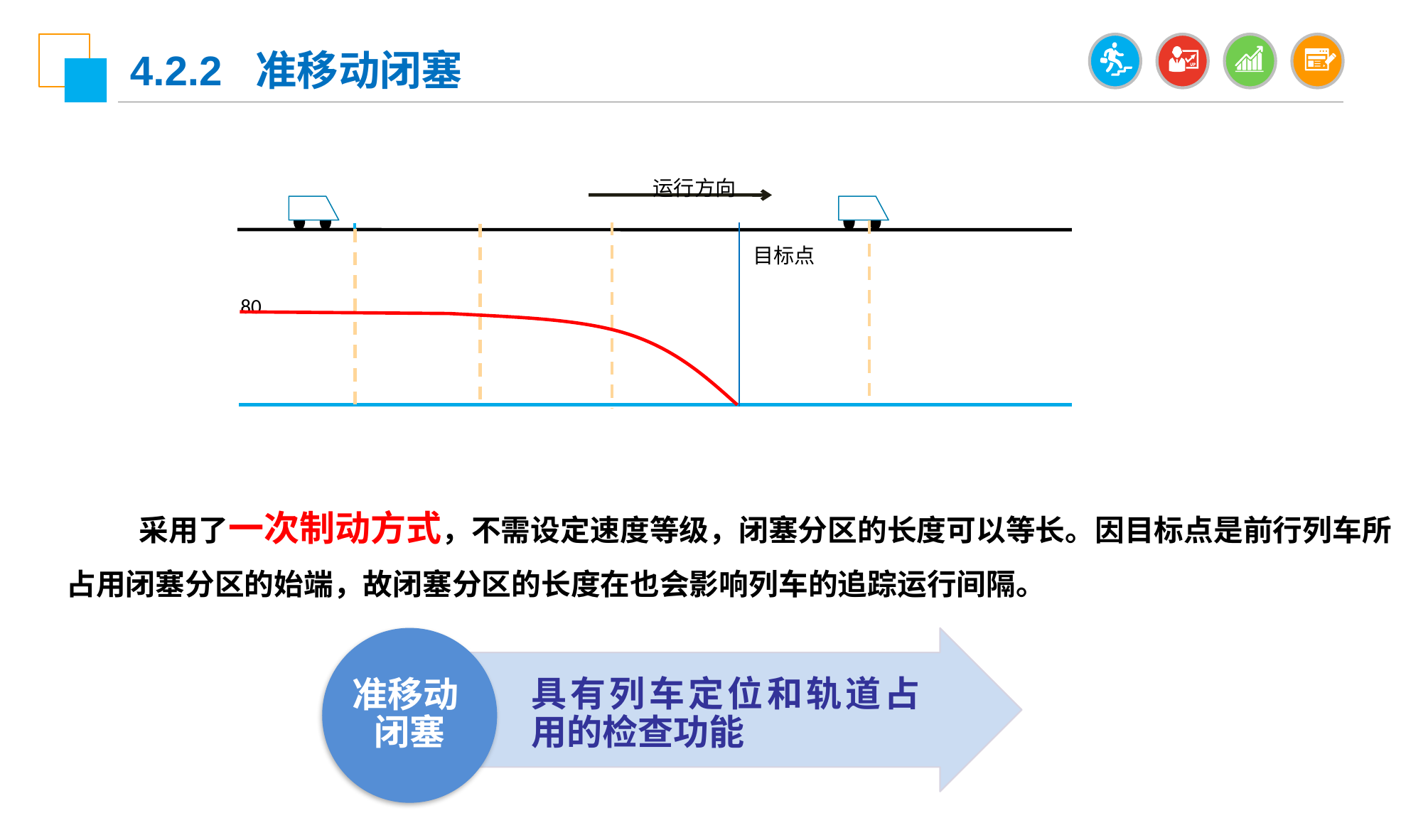

4.2.2  准移动闭塞
 运行方向

 目标点

 80

        采用了一次制动方式，不需设定速度等级，闭塞分区的长度可以等长。因目标点是前行列车所占用闭塞分区的始端，故闭塞分区的长度在也会影响列车的追踪运行间隔。

准移动  闭塞

具有列车定位和轨道占用的检查功能